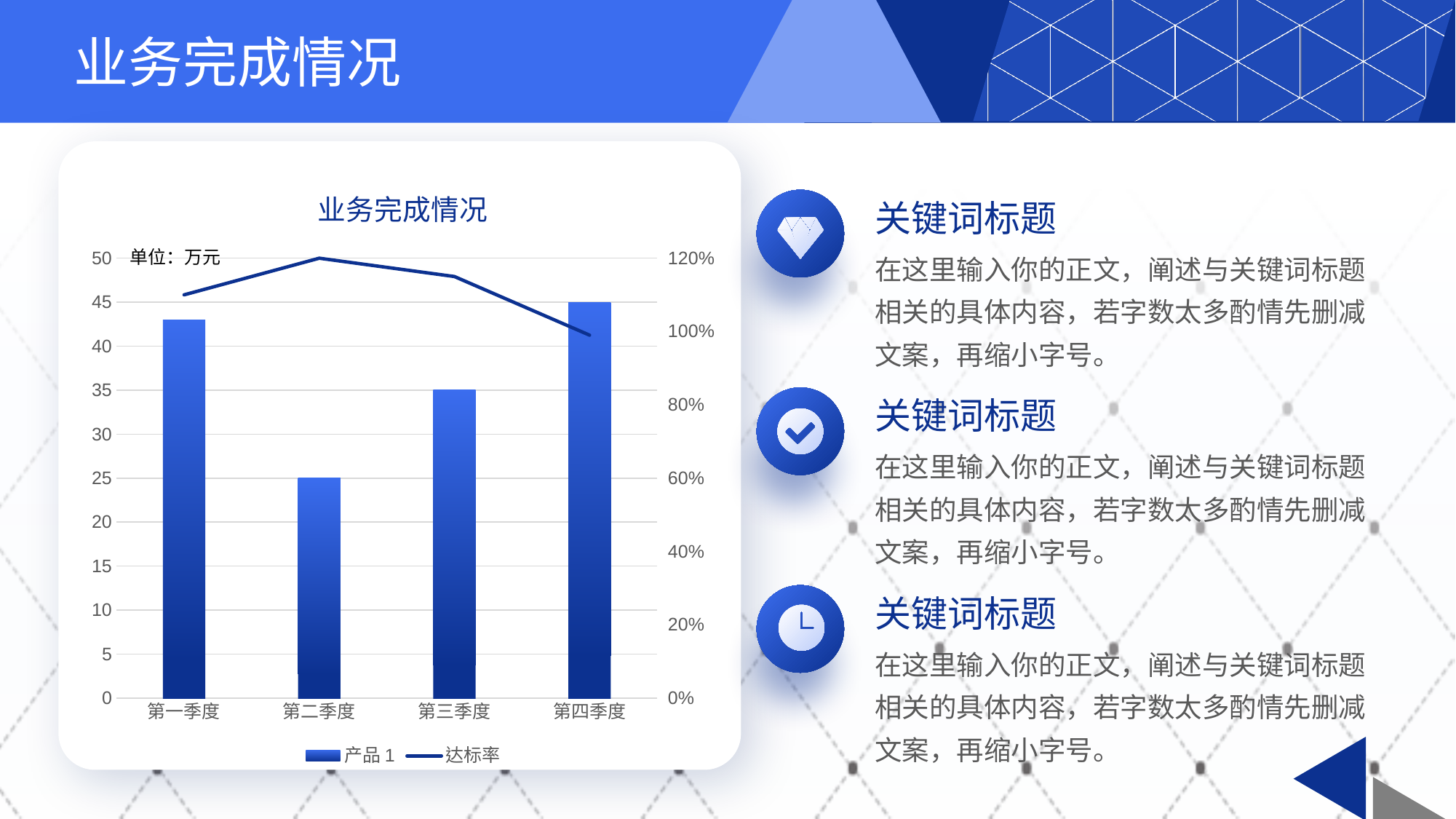

# 业务完成情况

### Chart: 业务完成情况

| Category | 产品1 | 达标率 |
|---|---|---|
| 第一季度 | 43.0 | 1.1 |
| 第二季度 | 25.0 | 1.2 |
| 第三季度 | 35.0 | 1.15 |
| 第四季度 | 45.0 | 0.99 |
关键词标题

在这里输入你的正文，阐述与关键词标题相关的具体内容，若字数太多酌情先删减文案，再缩小字号。
单位：万元

关键词标题

在这里输入你的正文，阐述与关键词标题相关的具体内容，若字数太多酌情先删减文案，再缩小字号。

关键词标题

在这里输入你的正文，阐述与关键词标题相关的具体内容，若字数太多酌情先删减文案，再缩小字号。